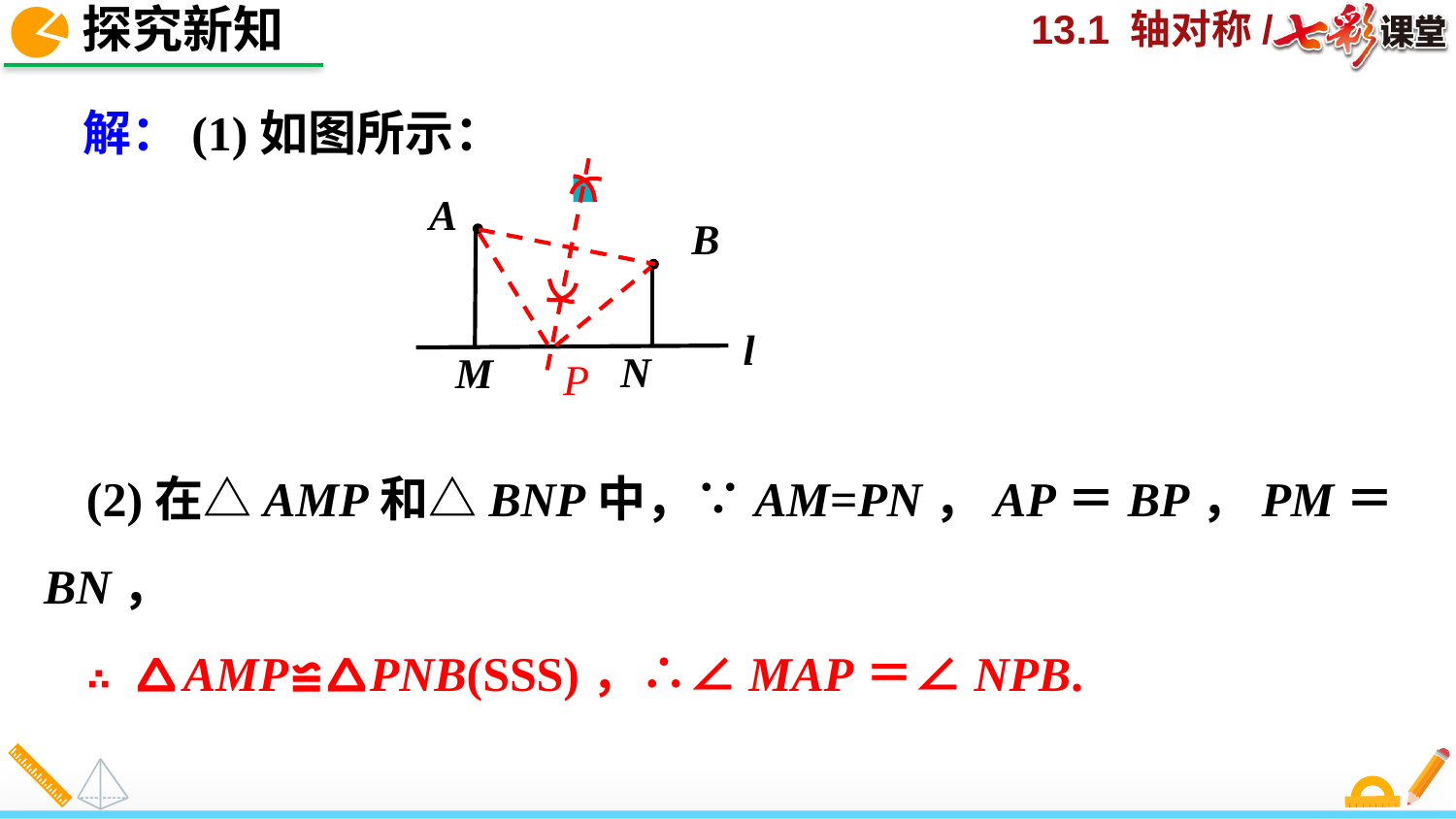

探究新知

解：(1)如图所示：

A
B

l
N
M

P
(2)在△AMP和△BNP中，∵AM=PN，AP＝BP，PM＝BN，
∴△AMP≌△PNB(SSS)，∴∠MAP＝∠NPB.